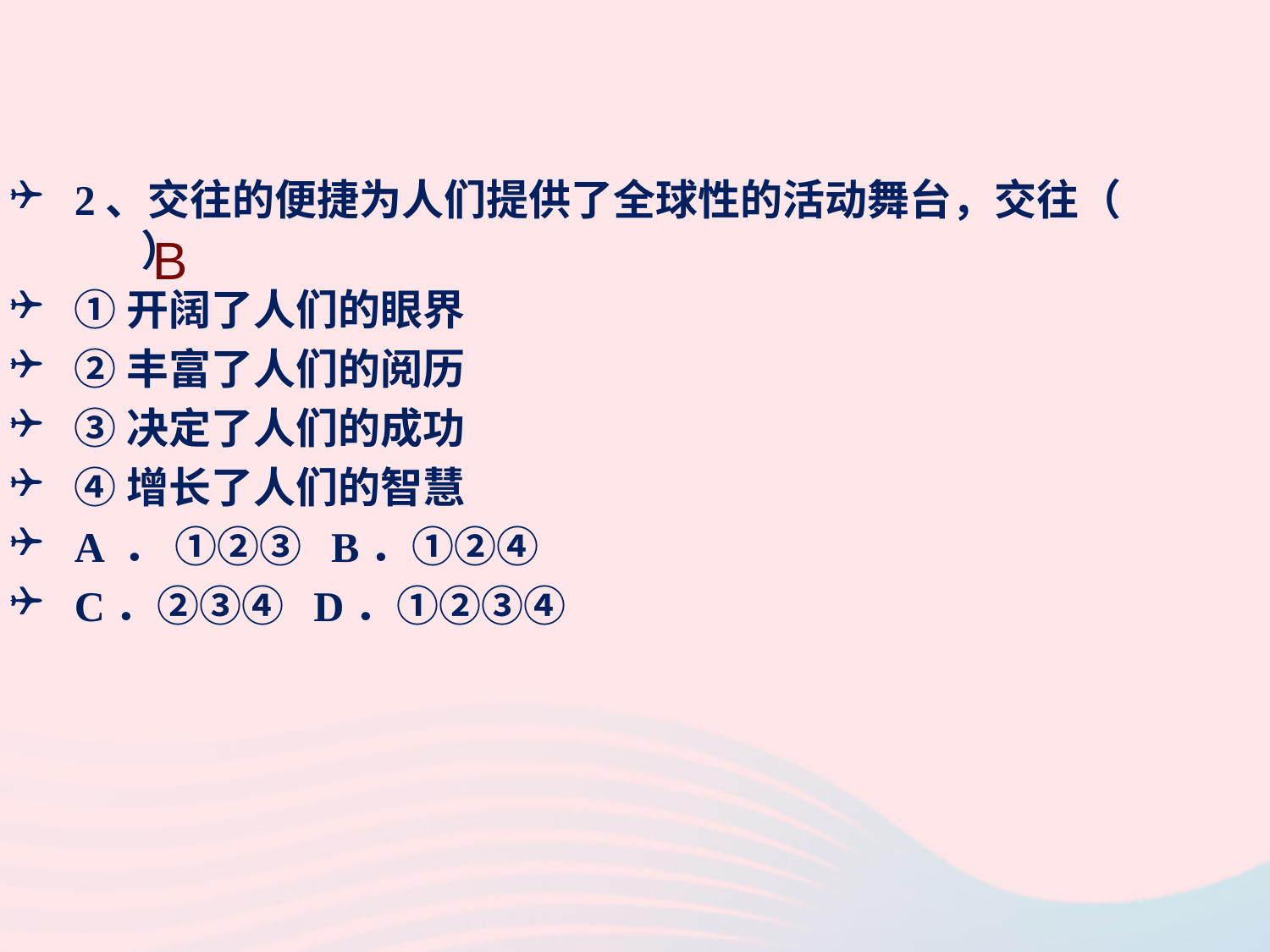

2、交往的便捷为人们提供了全球性的活动舞台，交往（        ）
①开阔了人们的眼界
②丰富了人们的阅历
③决定了人们的成功
④增长了人们的智慧
A ． ①②③  B．①②④
C．②③④  D．①②③④
B